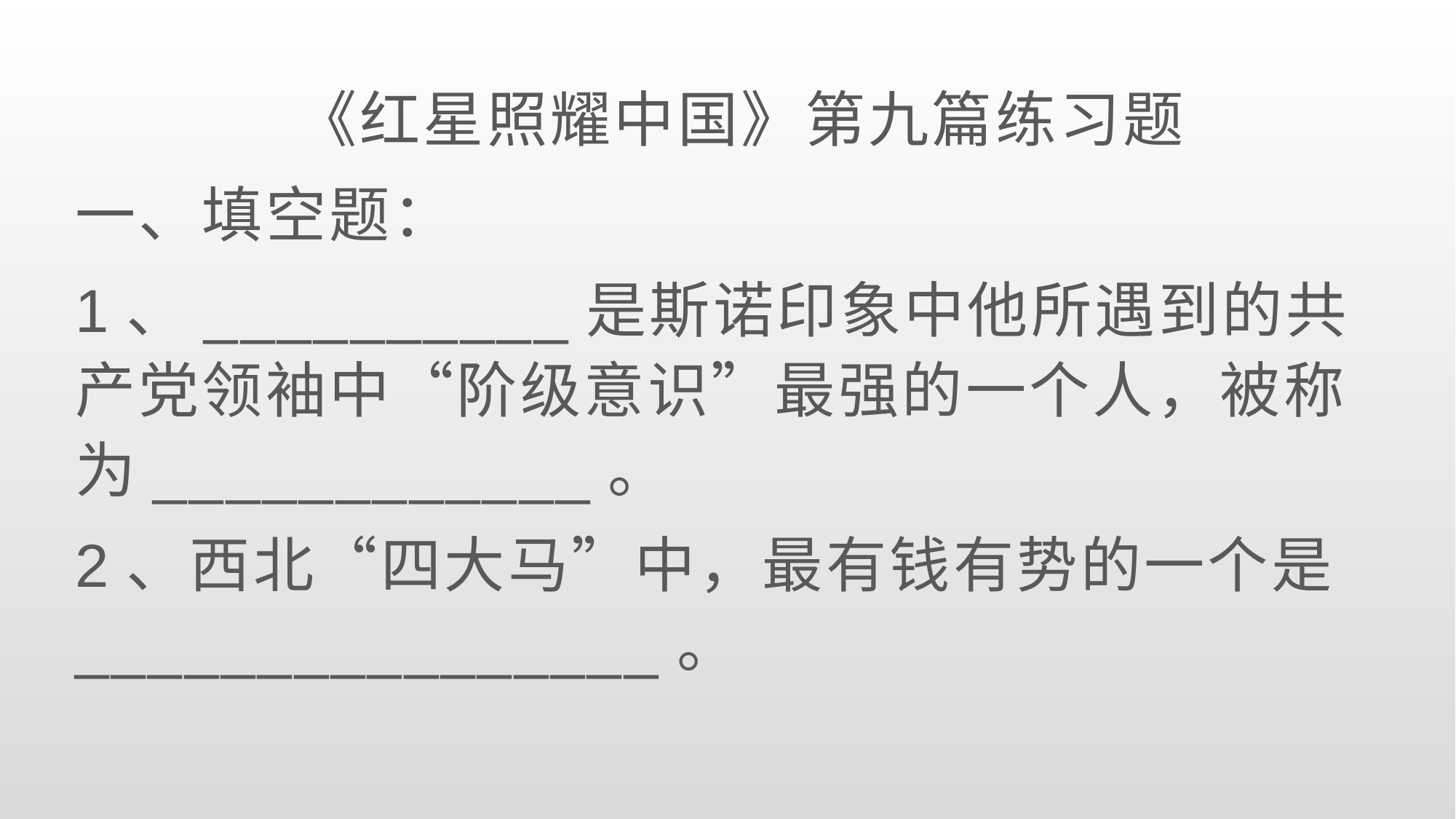

《红星照耀中国》第九篇练习题
一、填空题：
1、__________是斯诺印象中他所遇到的共产党领袖中“阶级意识”最强的一个人，被称为____________。
2、西北“四大马”中，最有钱有势的一个是________________。